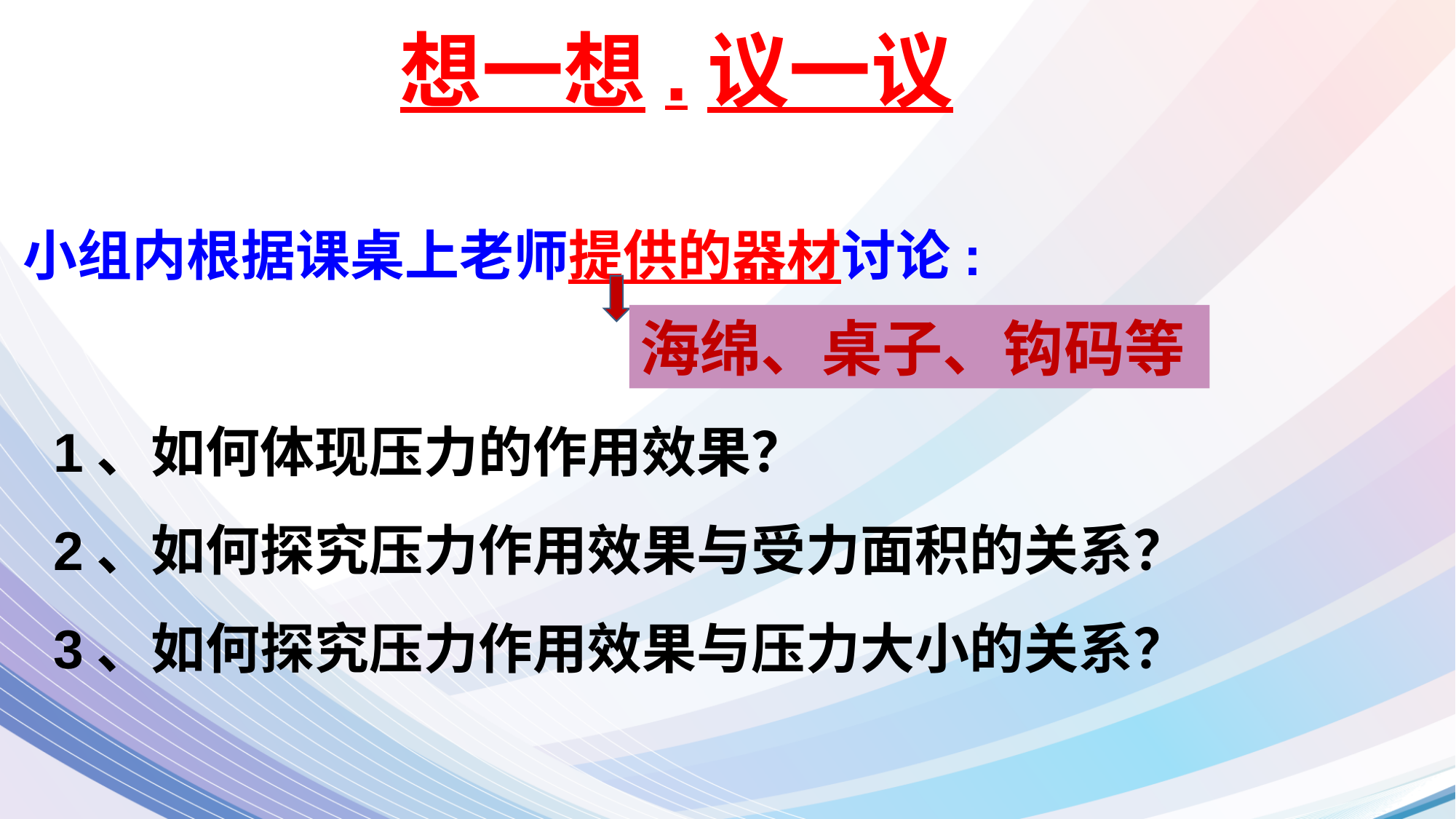

想一想.议一议
小组内根据课桌上老师提供的器材讨论:

  1、如何体现压力的作用效果？
  2、如何探究压力作用效果与受力面积的关系？
  3、如何探究压力作用效果与压力大小的关系？

海绵、桌子、钩码等